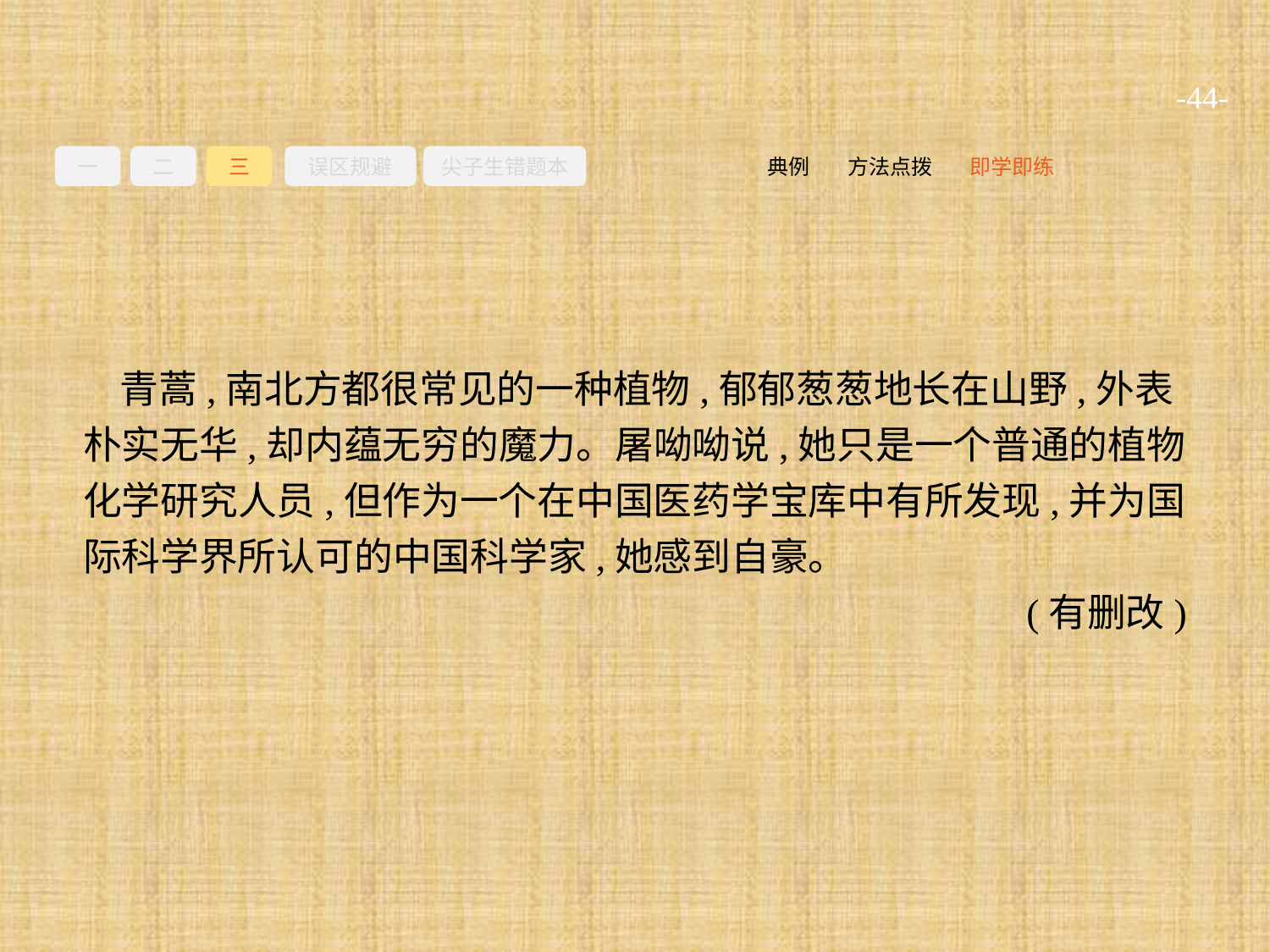

-44-
一
二
三
误区规避
尖子生错题本
即学即练
方法点拨
典例
青蒿,南北方都很常见的一种植物,郁郁葱葱地长在山野,外表朴实无华,却内蕴无穷的魔力。屠呦呦说,她只是一个普通的植物化学研究人员,但作为一个在中国医药学宝库中有所发现,并为国际科学界所认可的中国科学家,她感到自豪。
(有删改)